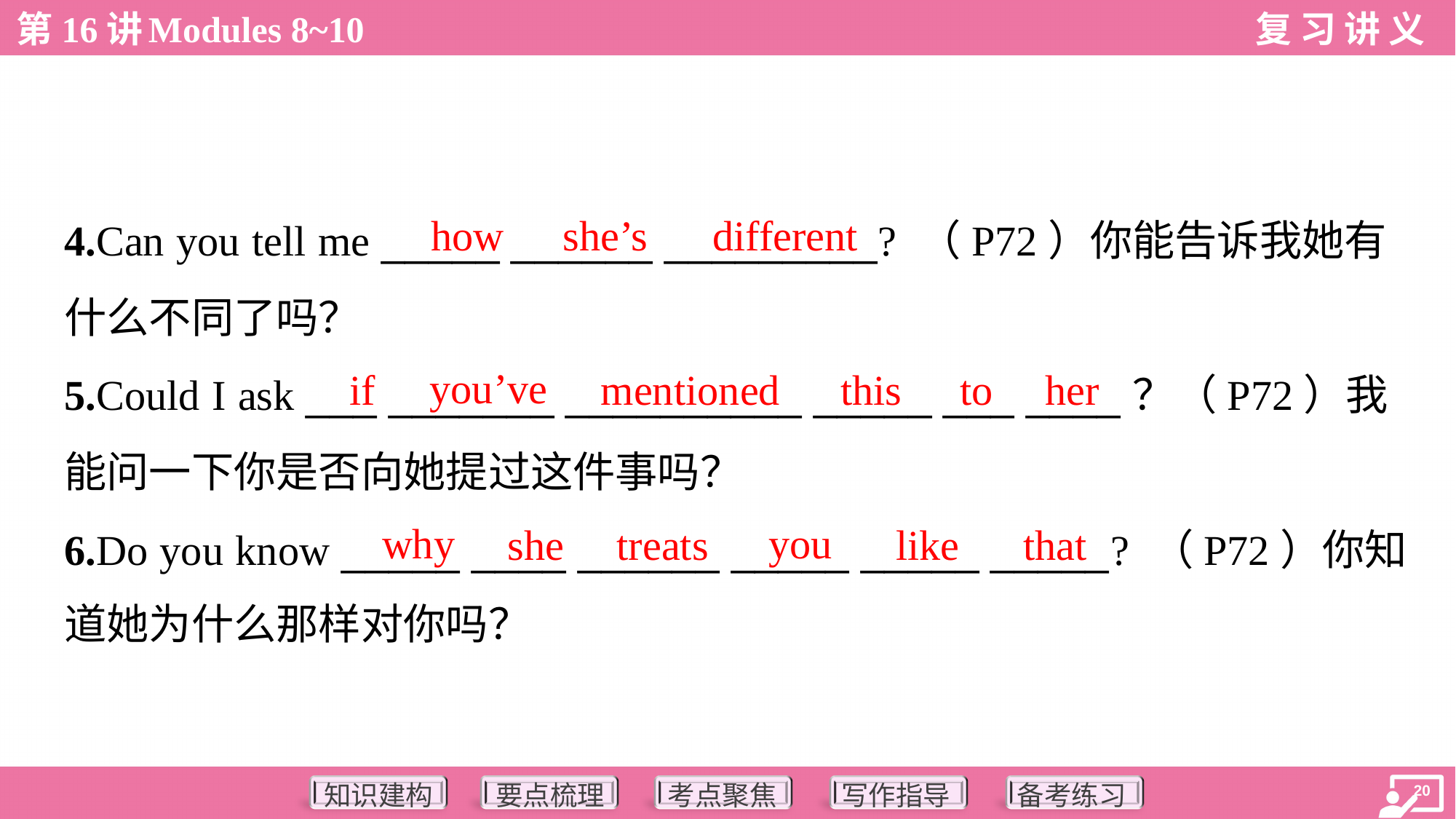

how
she’s
different
4.Can you tell me _____ ______ _________? （P72）你能告诉我她有
什么不同了吗？
5.Could I ask ___ _______ __________ _____ ___ ____？（P72）我
能问一下你是否向她提过这件事吗？
6.Do you know _____ ____ ______ _____ _____ _____? （P72）你知
道她为什么那样对你吗？
you’ve
if
mentioned
this
to
her
why
you
she
treats
like
that